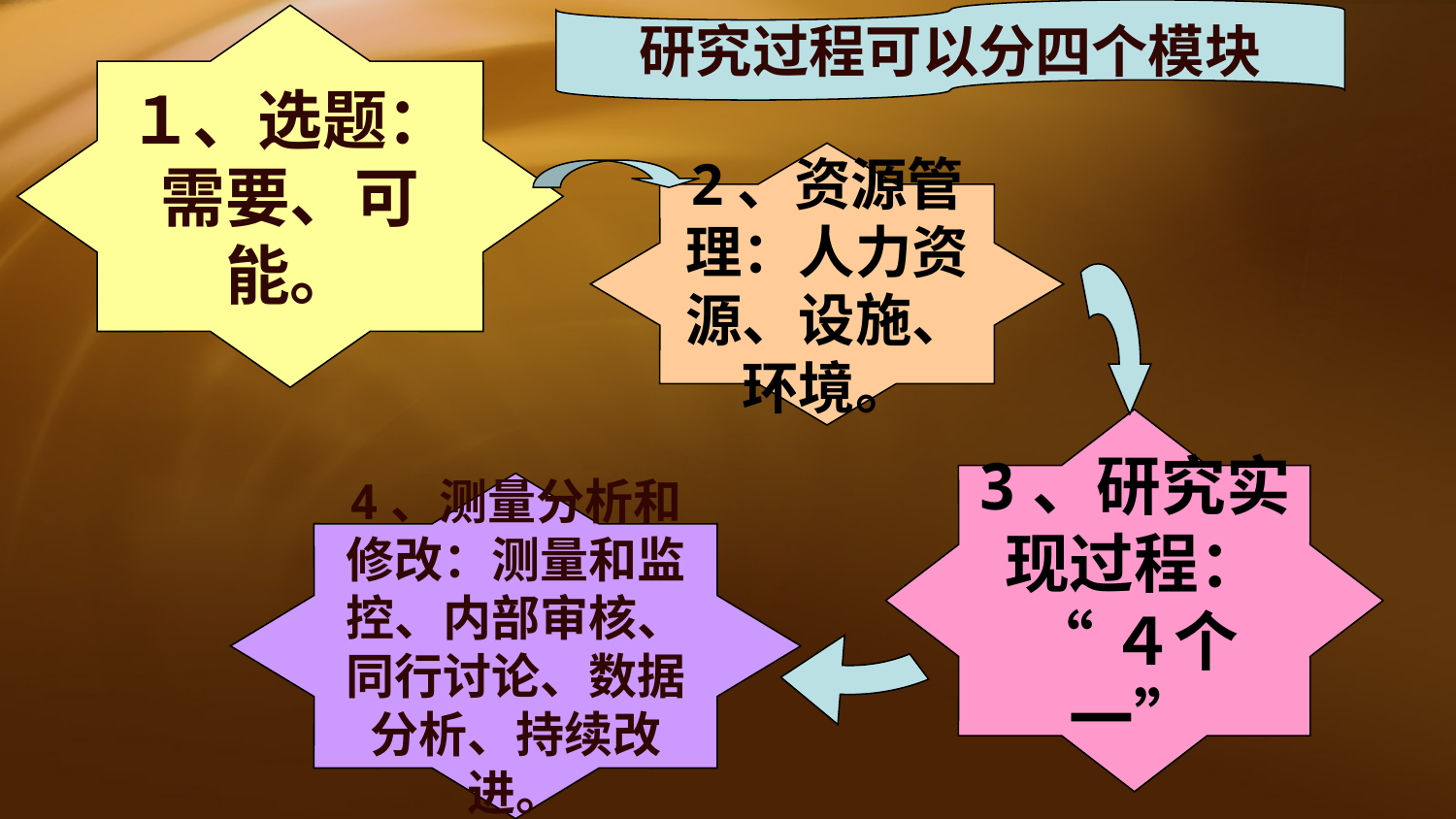

研究过程可以分四个模块
１、选题：需要、可能。
2、资源管理：人力资源、设施、环境。

3、研究实现过程：
“４个一”
4、测量分析和修改：测量和监控、内部审核、同行讨论、数据分析、持续改进。